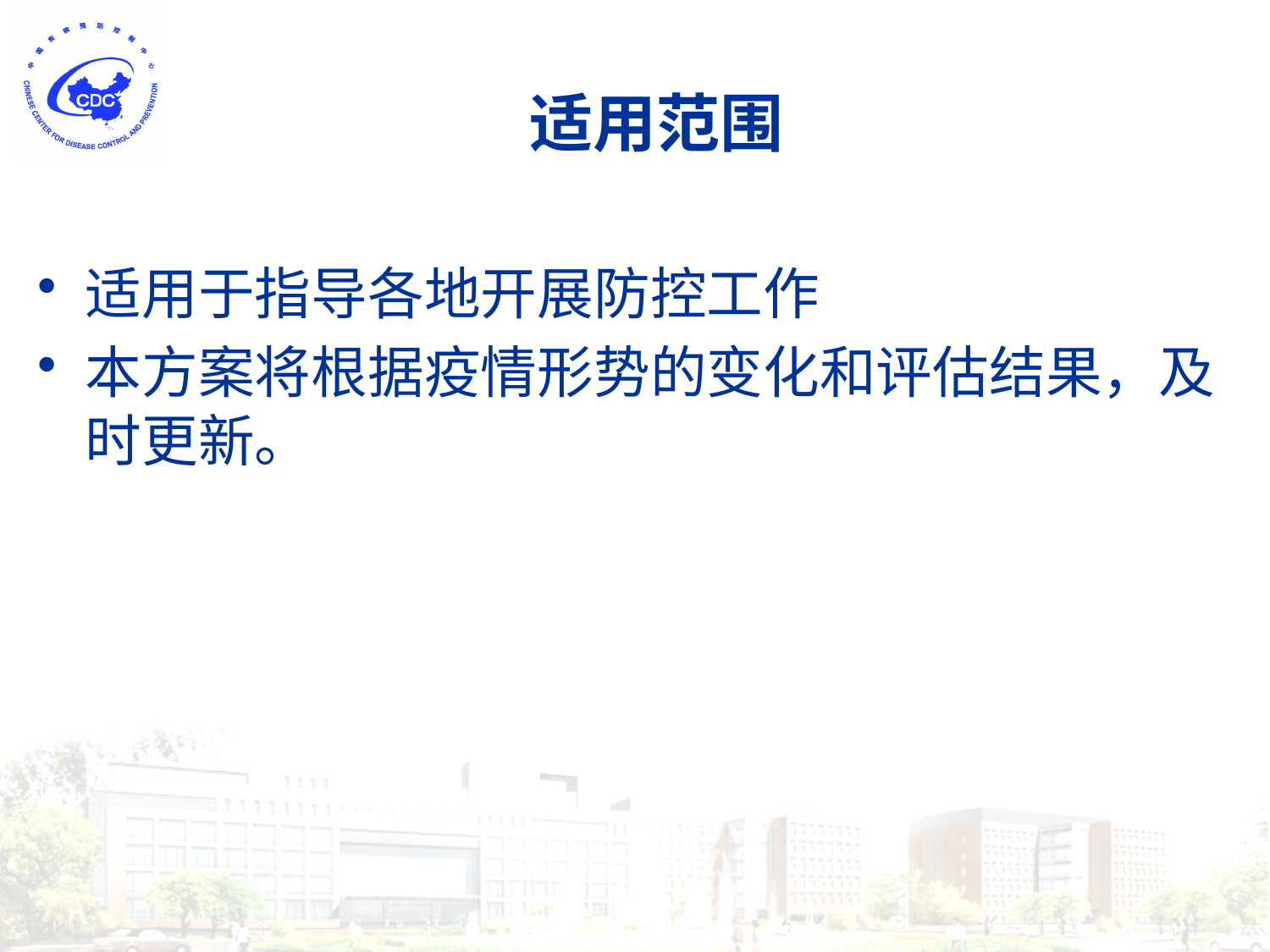

# 适用范围
适用于指导各地开展防控工作
本方案将根据疫情形势的变化和评估结果，及时更新。